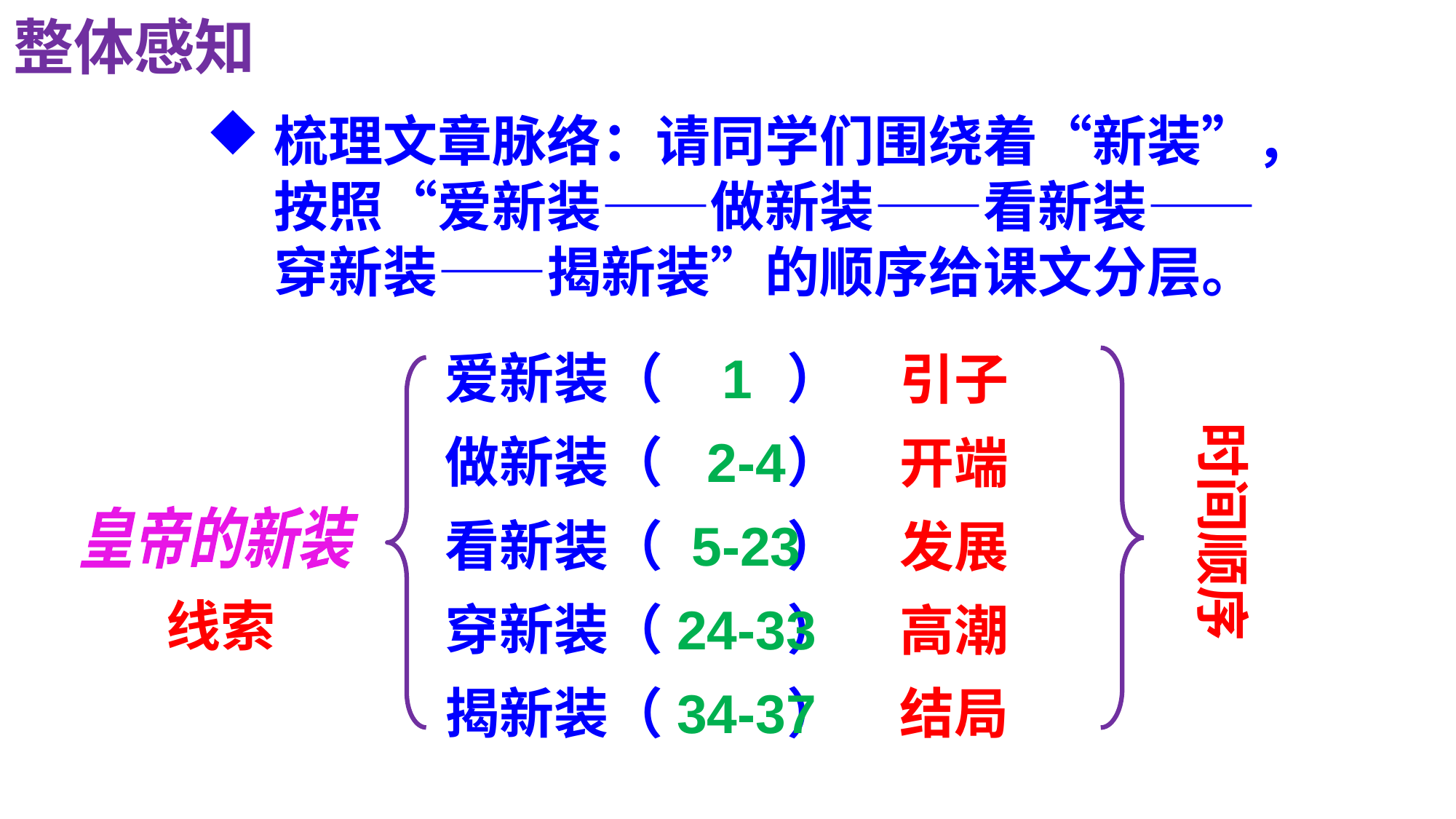

整体感知
梳理文章脉络：请同学们围绕着“新装”，按照“爱新装——做新装——看新装——穿新装——揭新装”的顺序给课文分层。
爱新装（          ）
做新装（          ）
看新装（          ）
穿新装（          ）
揭新装（          ）
   1
  2-4
 5-23
24-33
34-37
引子
开端
发展
高潮
结局

时间顺序
皇帝的新装
线索